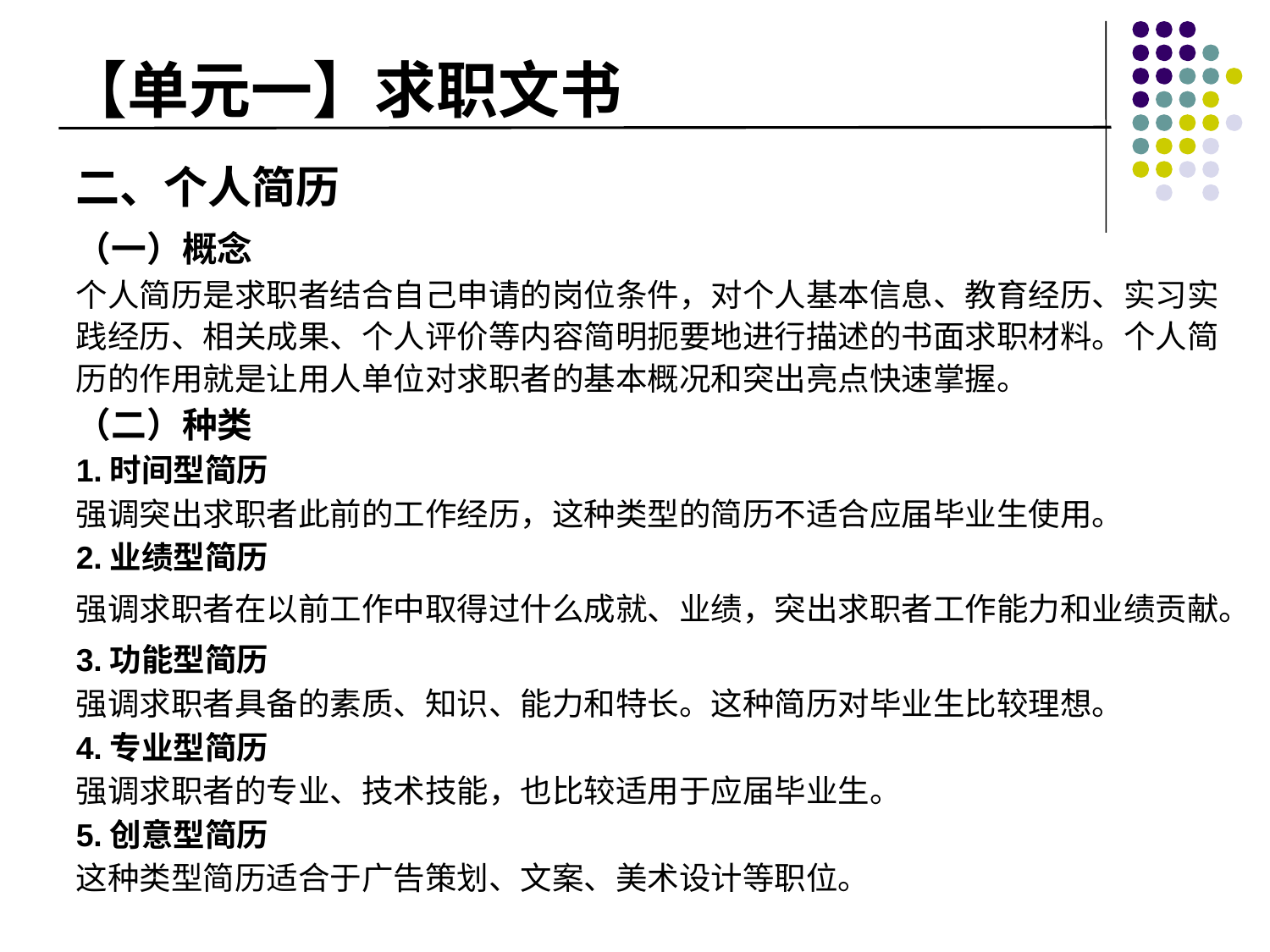

# 【单元一】求职文书
二、个人简历
（一）概念
个人简历是求职者结合自己申请的岗位条件，对个人基本信息、教育经历、实习实践经历、相关成果、个人评价等内容简明扼要地进行描述的书面求职材料。个人简历的作用就是让用人单位对求职者的基本概况和突出亮点快速掌握。
（二）种类
1.时间型简历
强调突出求职者此前的工作经历，这种类型的简历不适合应届毕业生使用。
2.业绩型简历
强调求职者在以前工作中取得过什么成就、业绩，突出求职者工作能力和业绩贡献。
3.功能型简历
强调求职者具备的素质、知识、能力和特长。这种简历对毕业生比较理想。
4.专业型简历
强调求职者的专业、技术技能，也比较适用于应届毕业生。
5.创意型简历
这种类型简历适合于广告策划、文案、美术设计等职位。